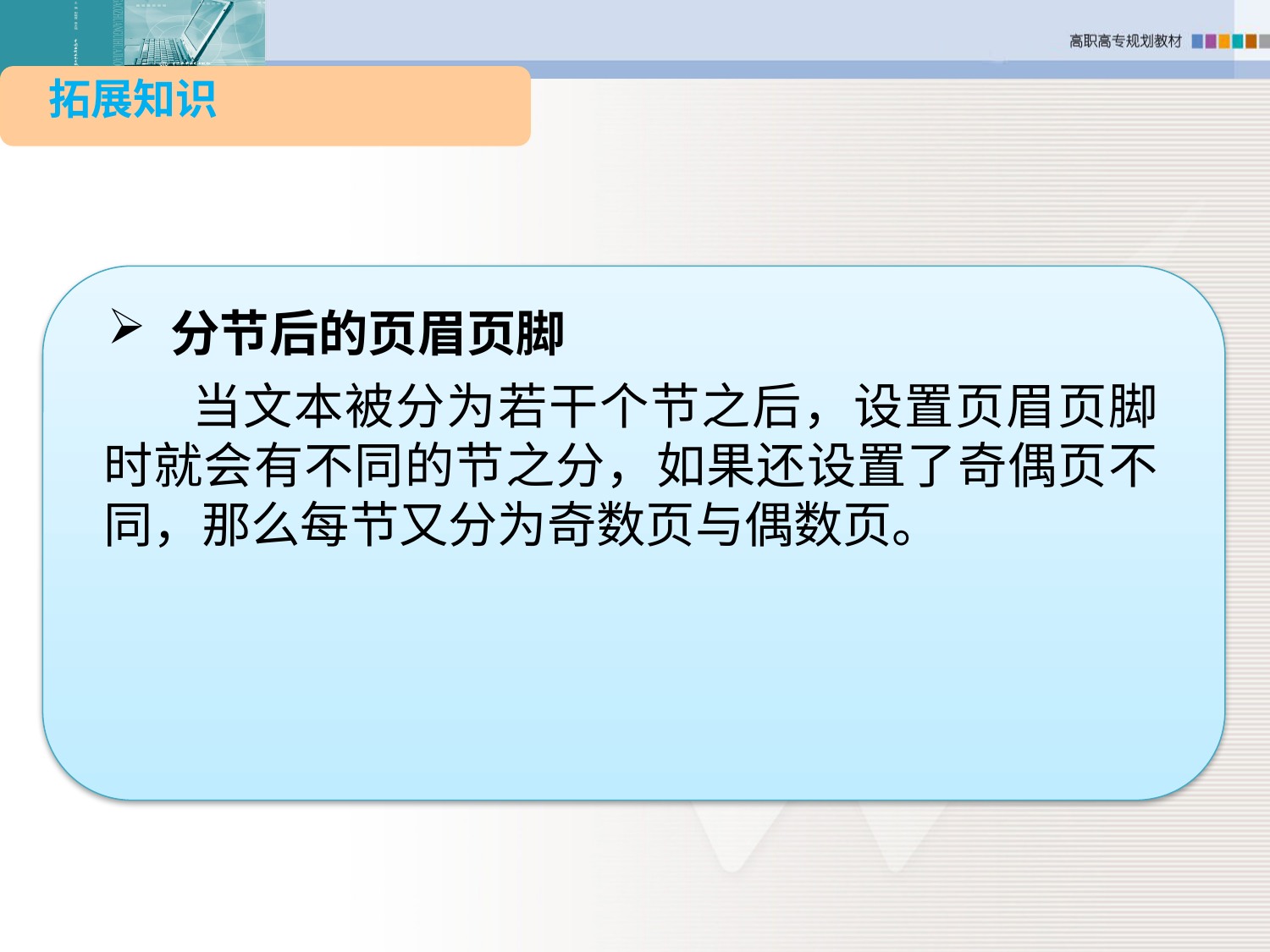

拓展知识

分节后的页眉页脚
      当文本被分为若干个节之后，设置页眉页脚时就会有不同的节之分，如果还设置了奇偶页不同，那么每节又分为奇数页与偶数页。